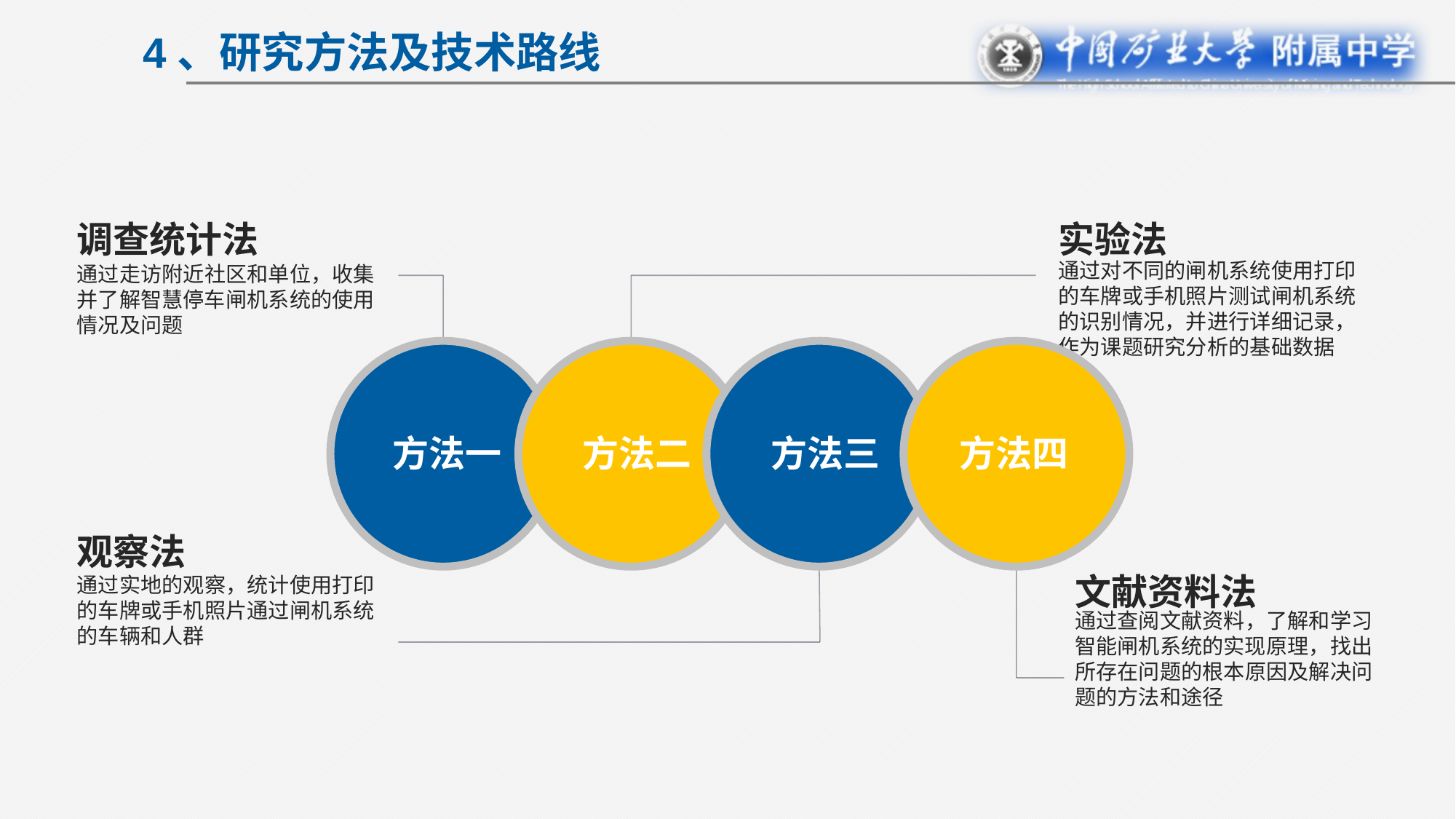

4、研究方法及技术路线
调查统计法
通过走访附近社区和单位，收集并了解智慧停车闸机系统的使用情况及问题
实验法
通过对不同的闸机系统使用打印的车牌或手机照片测试闸机系统的识别情况，并进行详细记录，作为课题研究分析的基础数据

方法一

方法二

方法三

方法四
观察法
通过实地的观察，统计使用打印的车牌或手机照片通过闸机系统的车辆和人群
文献资料法
通过查阅文献资料，了解和学习智能闸机系统的实现原理，找出所存在问题的根本原因及解决问题的方法和途径